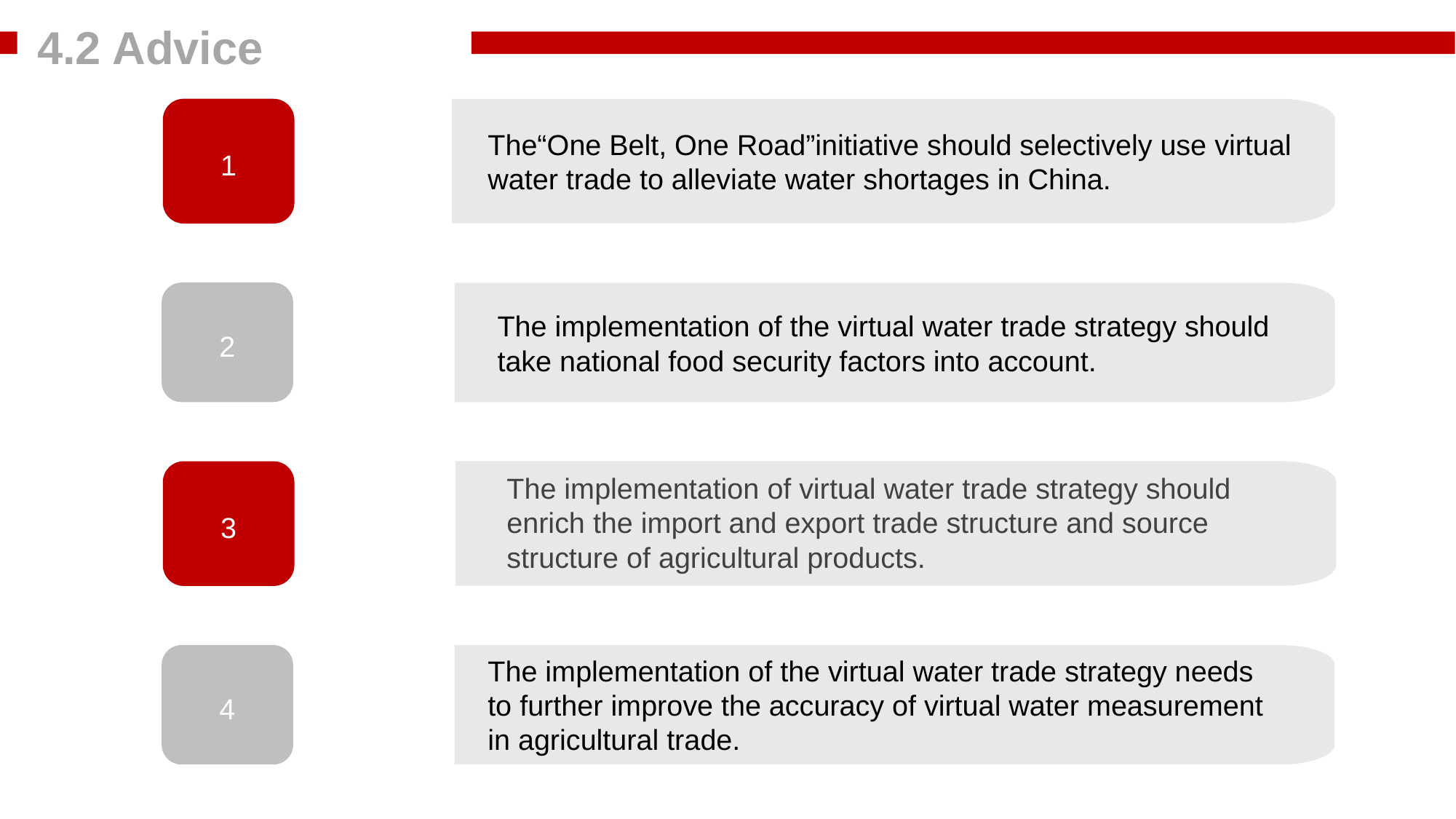

4.2 Advice

1

The“One Belt, One Road”initiative should selectively use virtual water trade to alleviate water shortages in China.
1、世界经济增长步入新常态
2

The implementation of the virtual water trade strategy should take national food security factors into account.

3
The implementation of virtual water trade strategy should enrich the import and export trade structure and source structure of agricultural products.
4

The implementation of the virtual water trade strategy needs to further improve the accuracy of virtual water measurement in agricultural trade.